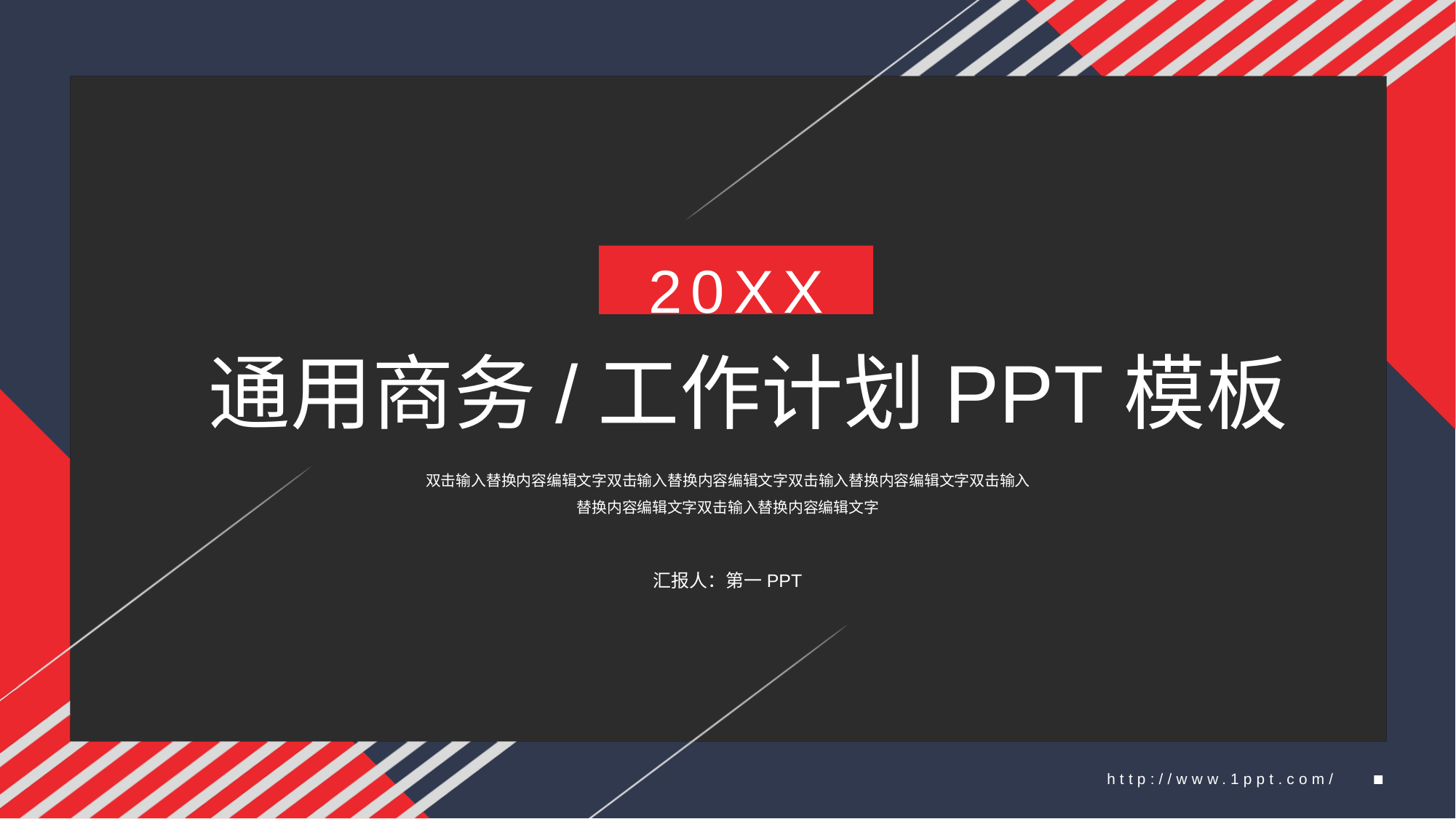

20XX
通用商务/工作计划PPT模板
双击输入替换内容编辑文字双击输入替换内容编辑文字双击输入替换内容编辑文字双击输入替换内容编辑文字双击输入替换内容编辑文字
汇报人：第一PPT
http://www.1ppt.com/